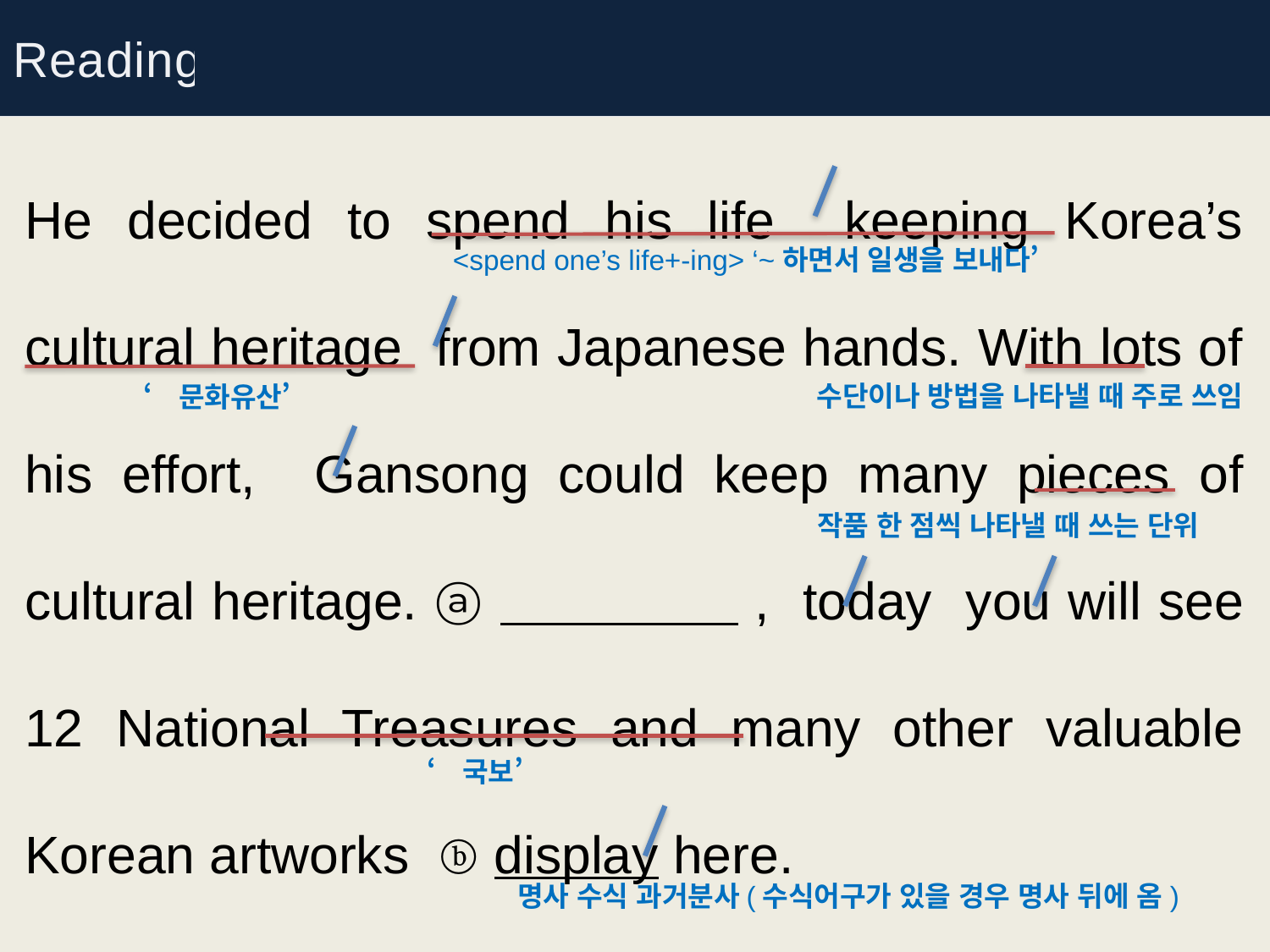

Reading
He decided to spend his life  keeping Korea’s cultural heritage  from Japanese hands. With lots of his effort,  Gansong could keep many pieces of cultural heritage. ⓐ                ,  today  you will see 12 National Treasures and many other valuable Korean artworks  ⓑ display here.
<spend one’s life+-ing> ‘~하면서 일생을 보내다’
수단이나 방법을 나타낼 때 주로 쓰임
‘문화유산’
작품 한 점씩 나타낼 때 쓰는 단위
‘국보’
명사 수식 과거분사(수식어구가 있을 경우 명사 뒤에 옴)